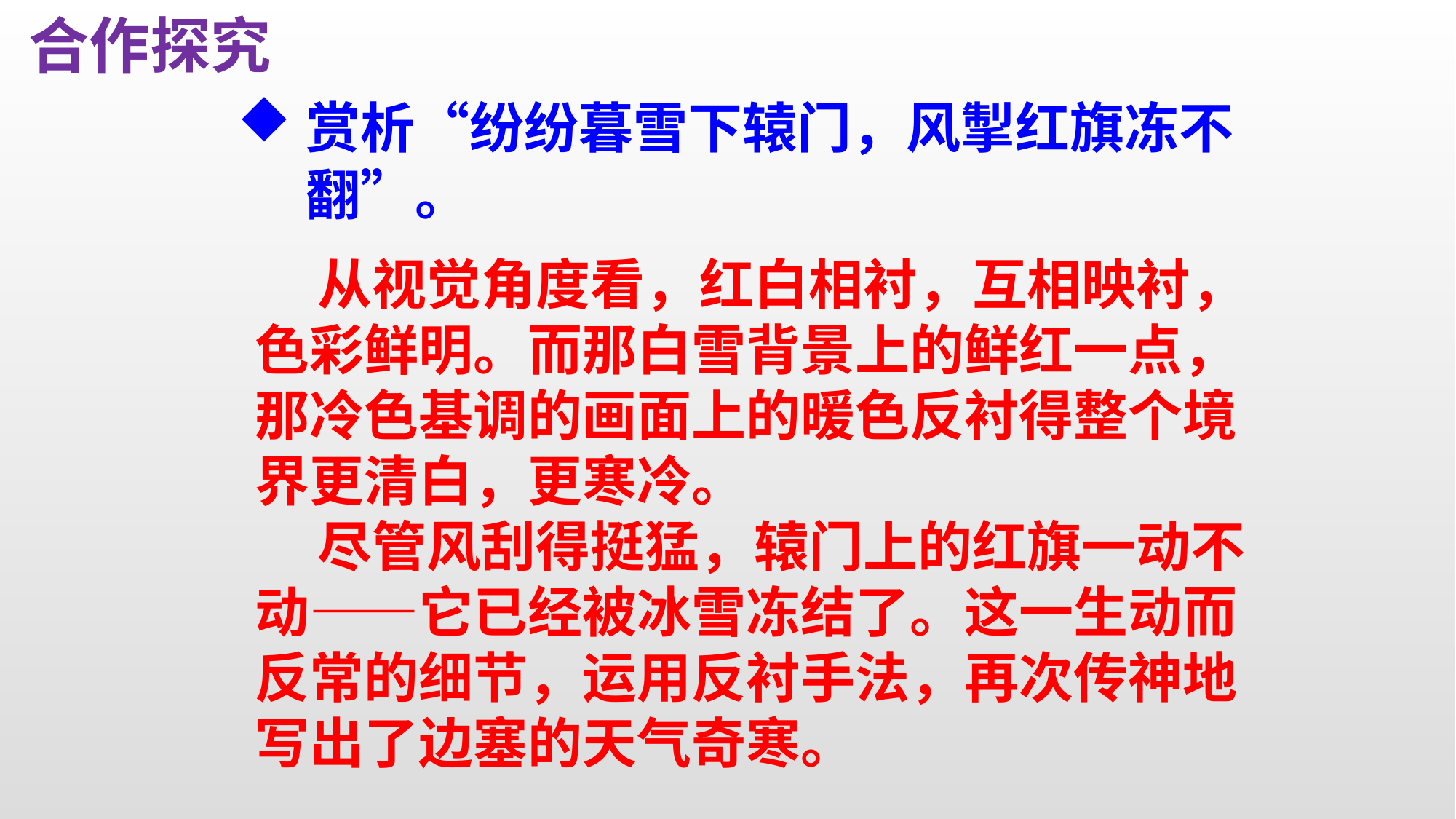

合作探究
赏析“纷纷暮雪下辕门，风掣红旗冻不翻”。
    从视觉角度看，红白相衬，互相映衬，色彩鲜明。而那白雪背景上的鲜红一点，那冷色基调的画面上的暖色反衬得整个境界更清白，更寒冷。
    尽管风刮得挺猛，辕门上的红旗一动不动——它已经被冰雪冻结了。这一生动而反常的细节，运用反衬手法，再次传神地写出了边塞的天气奇寒。